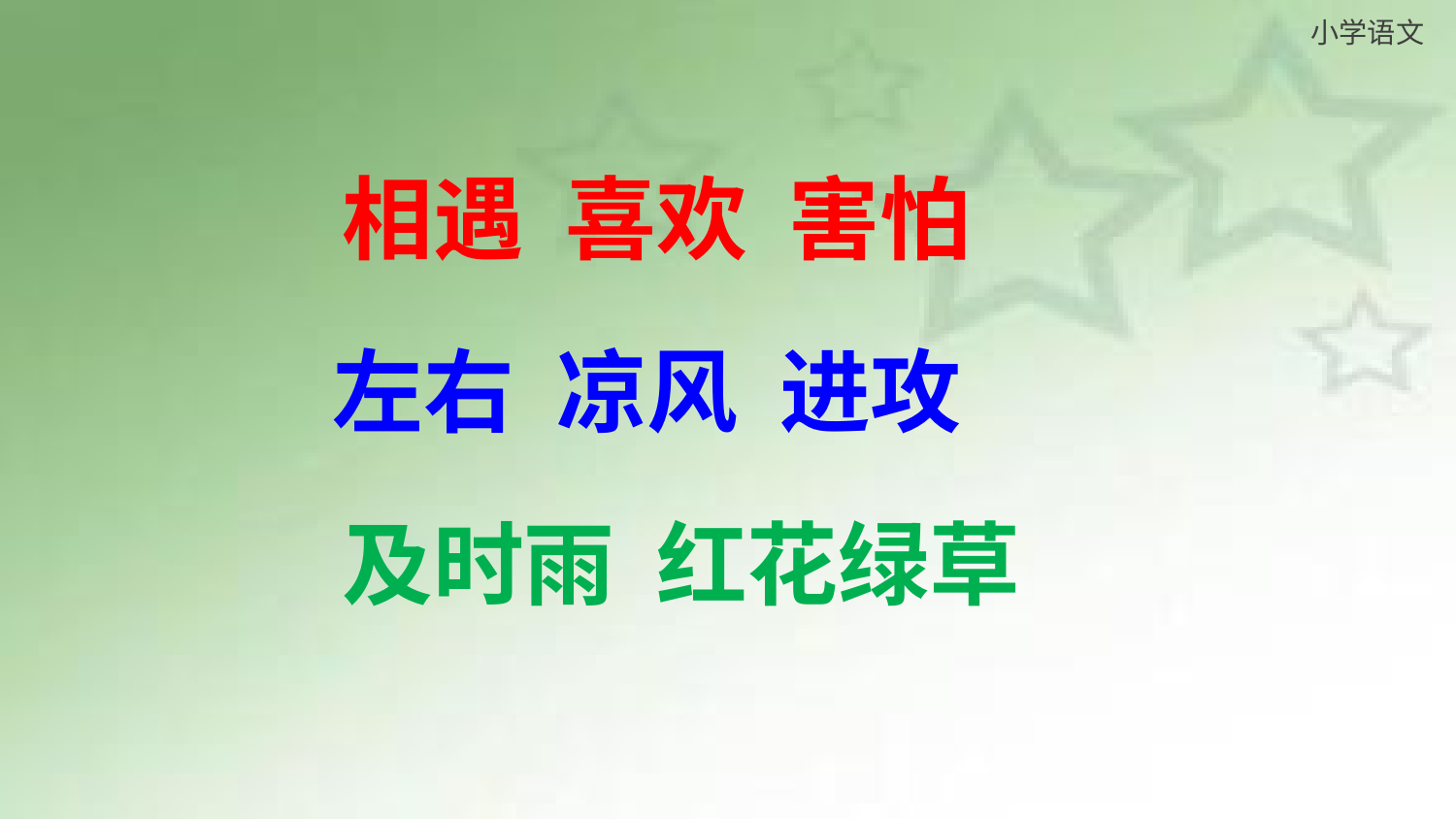

相遇  喜欢  害怕
左右  凉风  进攻
及时雨  红花绿草